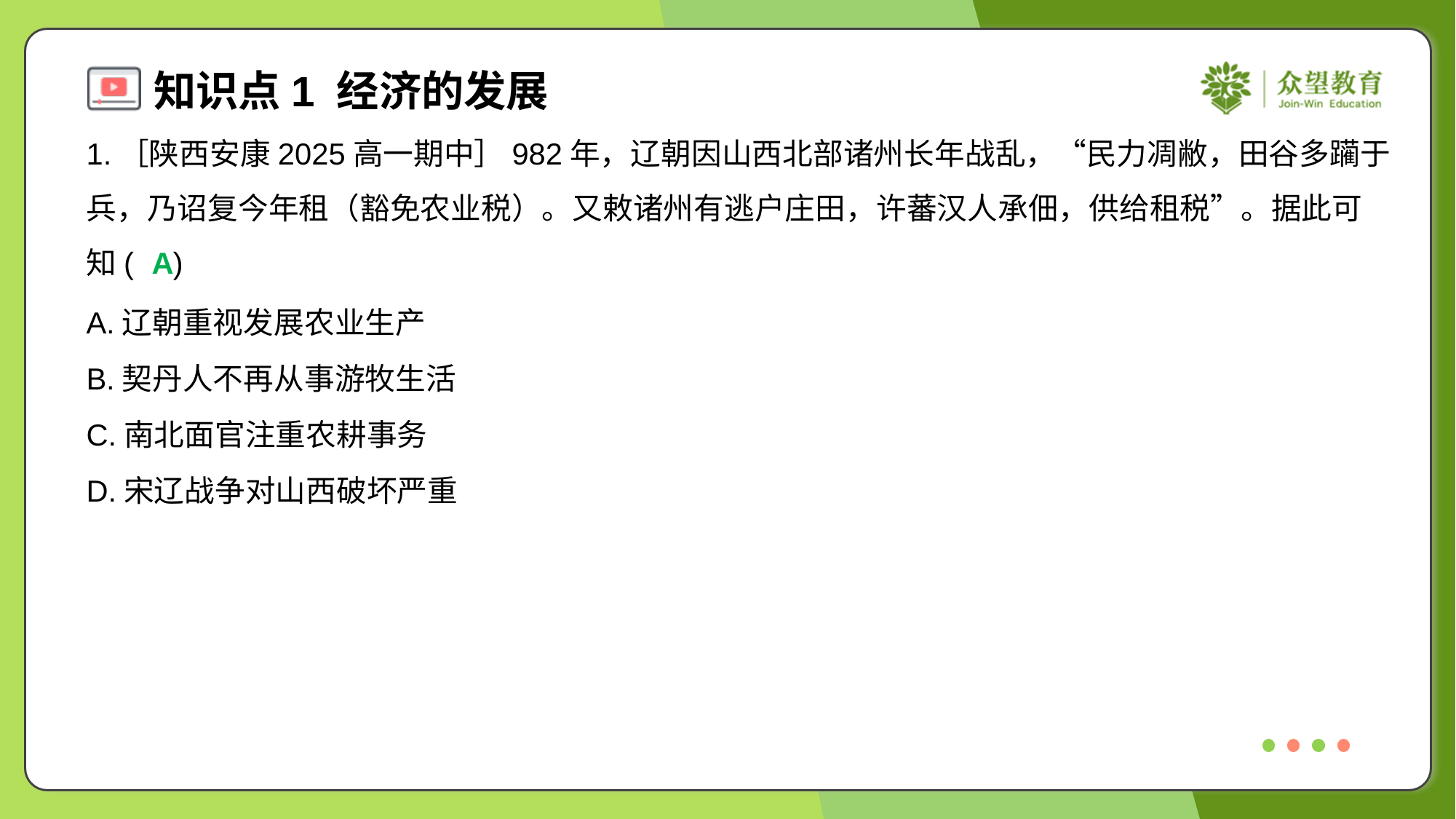

1.［陕西安康2025高一期中］982年，辽朝因山西北部诸州长年战乱，“民力凋敝，田谷多躏于
兵，乃诏复今年租（豁免农业税）。又敕诸州有逃户庄田，许蕃汉人承佃，供给租税”。据此可
知(     )
A
A.辽朝重视发展农业生产
B.契丹人不再从事游牧生活
C.南北面官注重农耕事务
D.宋辽战争对山西破坏严重